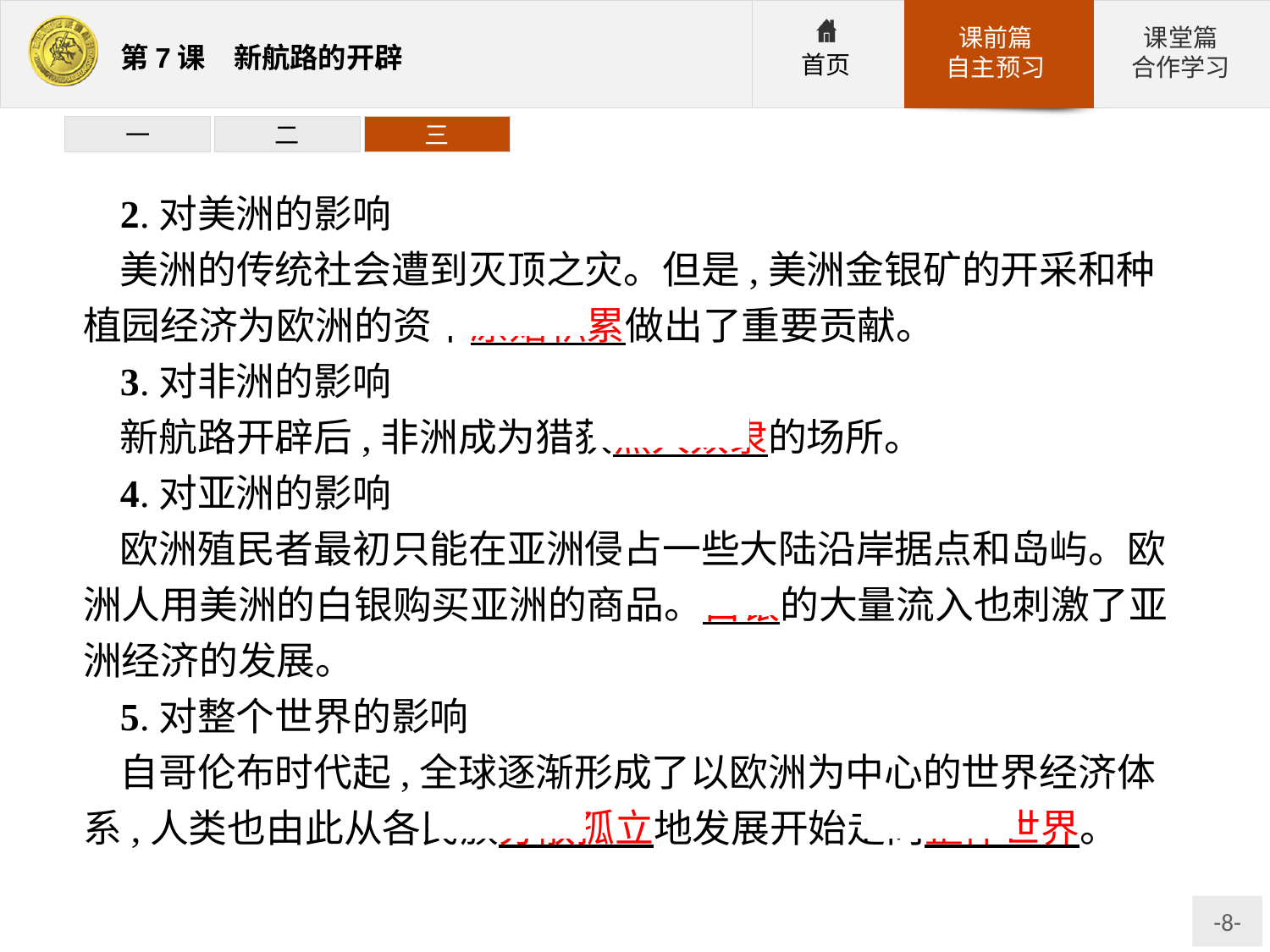

一
二
三
2.对美洲的影响
美洲的传统社会遭到灭顶之灾。但是,美洲金银矿的开采和种植园经济为欧洲的资本原始积累做出了重要贡献。
3.对非洲的影响
新航路开辟后,非洲成为猎获黑人奴隶的场所。
4.对亚洲的影响
欧洲殖民者最初只能在亚洲侵占一些大陆沿岸据点和岛屿。欧洲人用美洲的白银购买亚洲的商品。白银的大量流入也刺激了亚洲经济的发展。
5.对整个世界的影响
自哥伦布时代起,全球逐渐形成了以欧洲为中心的世界经济体系,人类也由此从各民族分散孤立地发展开始走向整体世界。